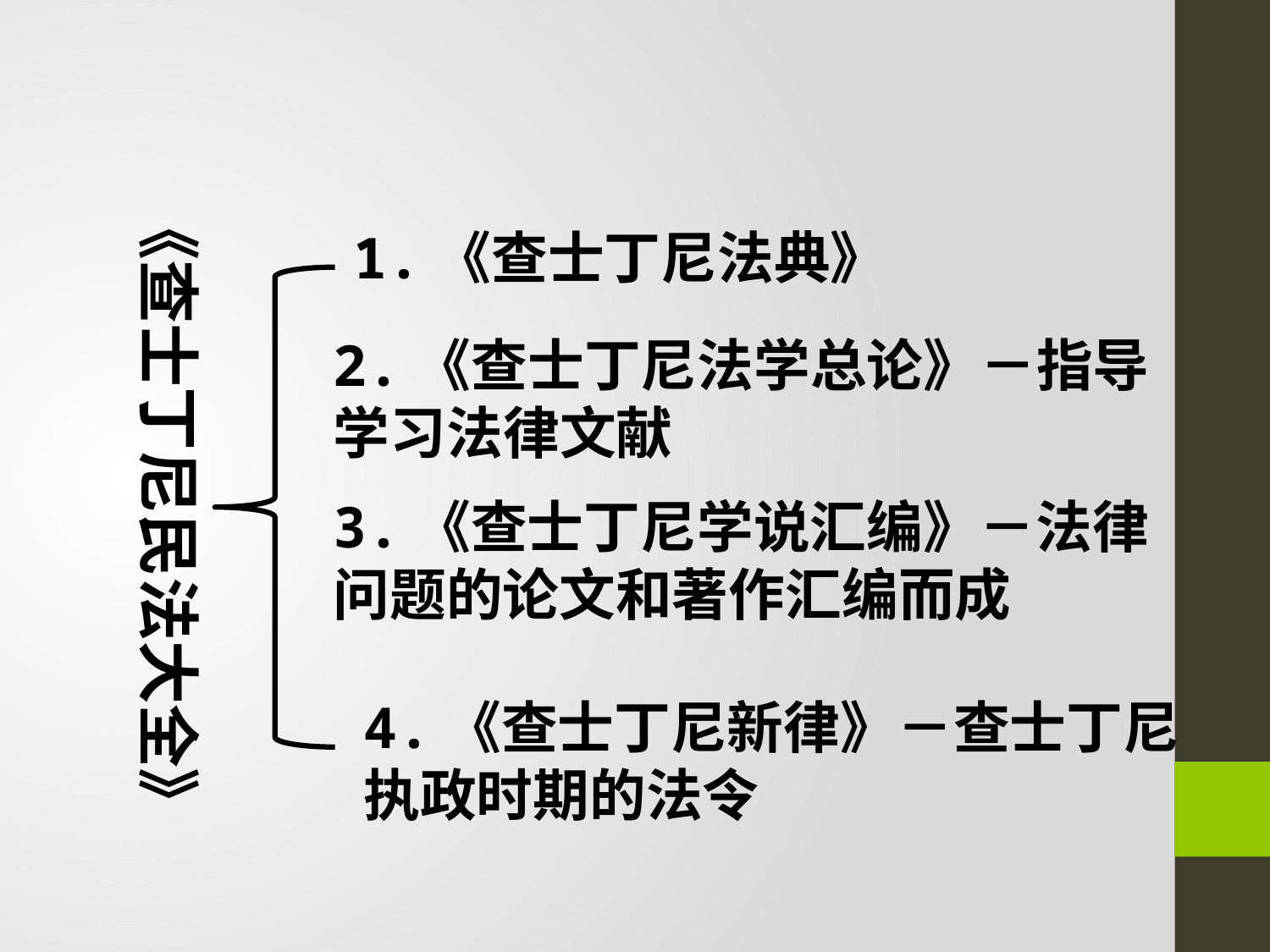

《查士丁尼民法大全》
1.《查士丁尼法典》

2.《查士丁尼法学总论》－指导学习法律文献
3.《查士丁尼学说汇编》－法律问题的论文和著作汇编而成
4.《查士丁尼新律》－查士丁尼执政时期的法令